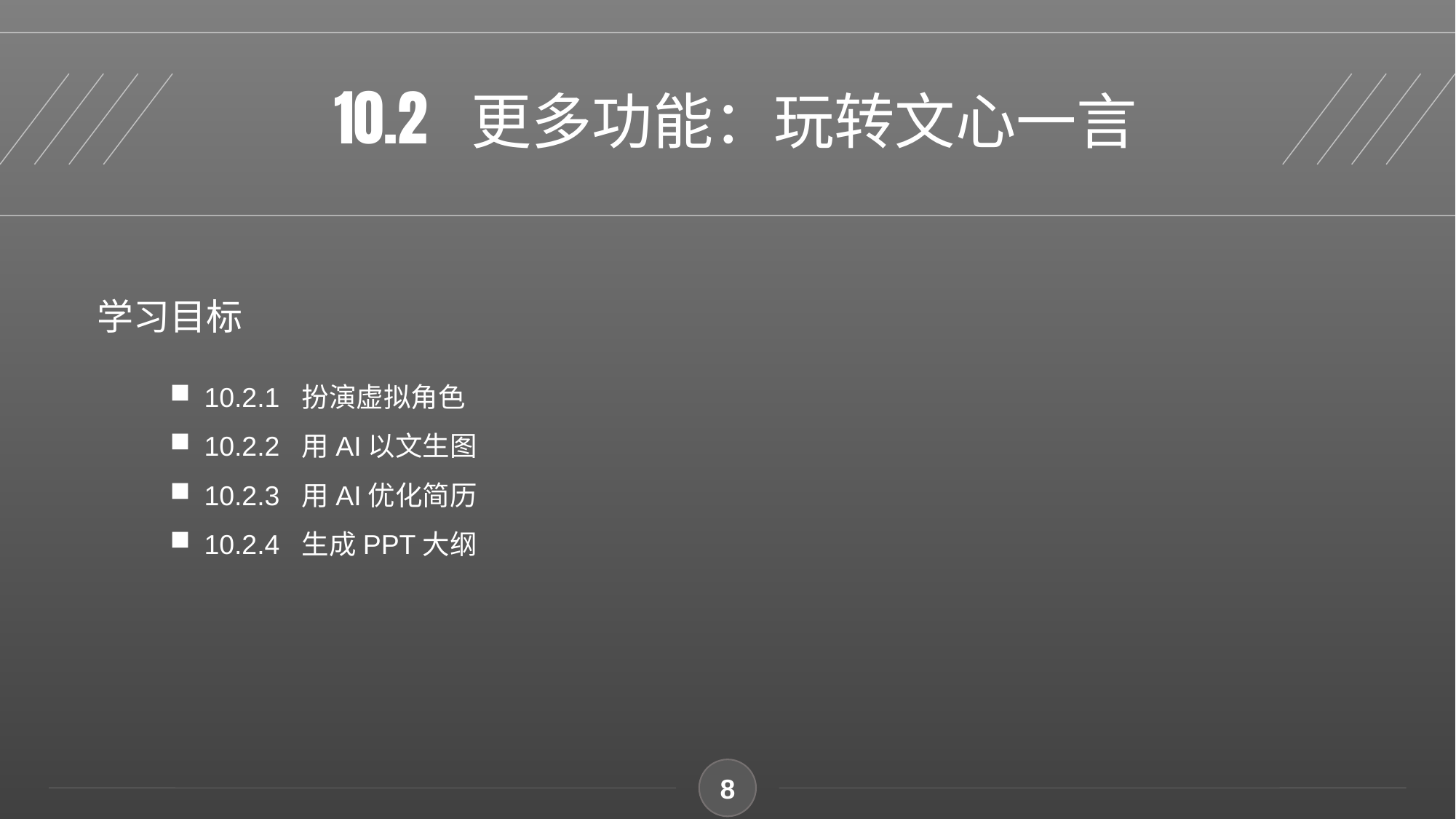

10.2  更多功能：玩转文心一言

学习目标
10.2.1  扮演虚拟角色
10.2.2  用AI以文生图
10.2.3  用AI优化简历
10.2.4  生成PPT大纲